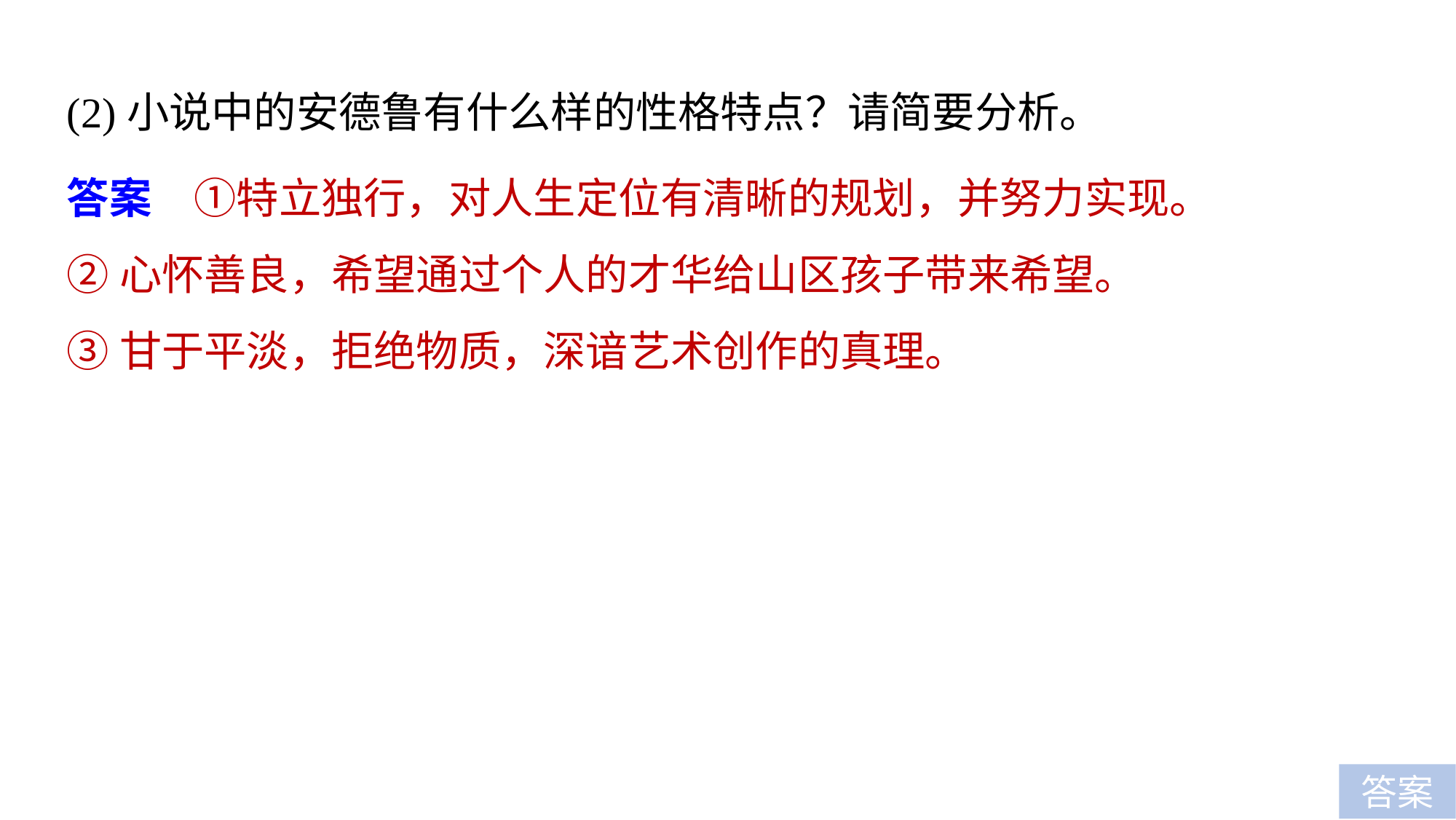

(2)小说中的安德鲁有什么样的性格特点？请简要分析。
答案　①特立独行，对人生定位有清晰的规划，并努力实现。
②心怀善良，希望通过个人的才华给山区孩子带来希望。
③甘于平淡，拒绝物质，深谙艺术创作的真理。
答案